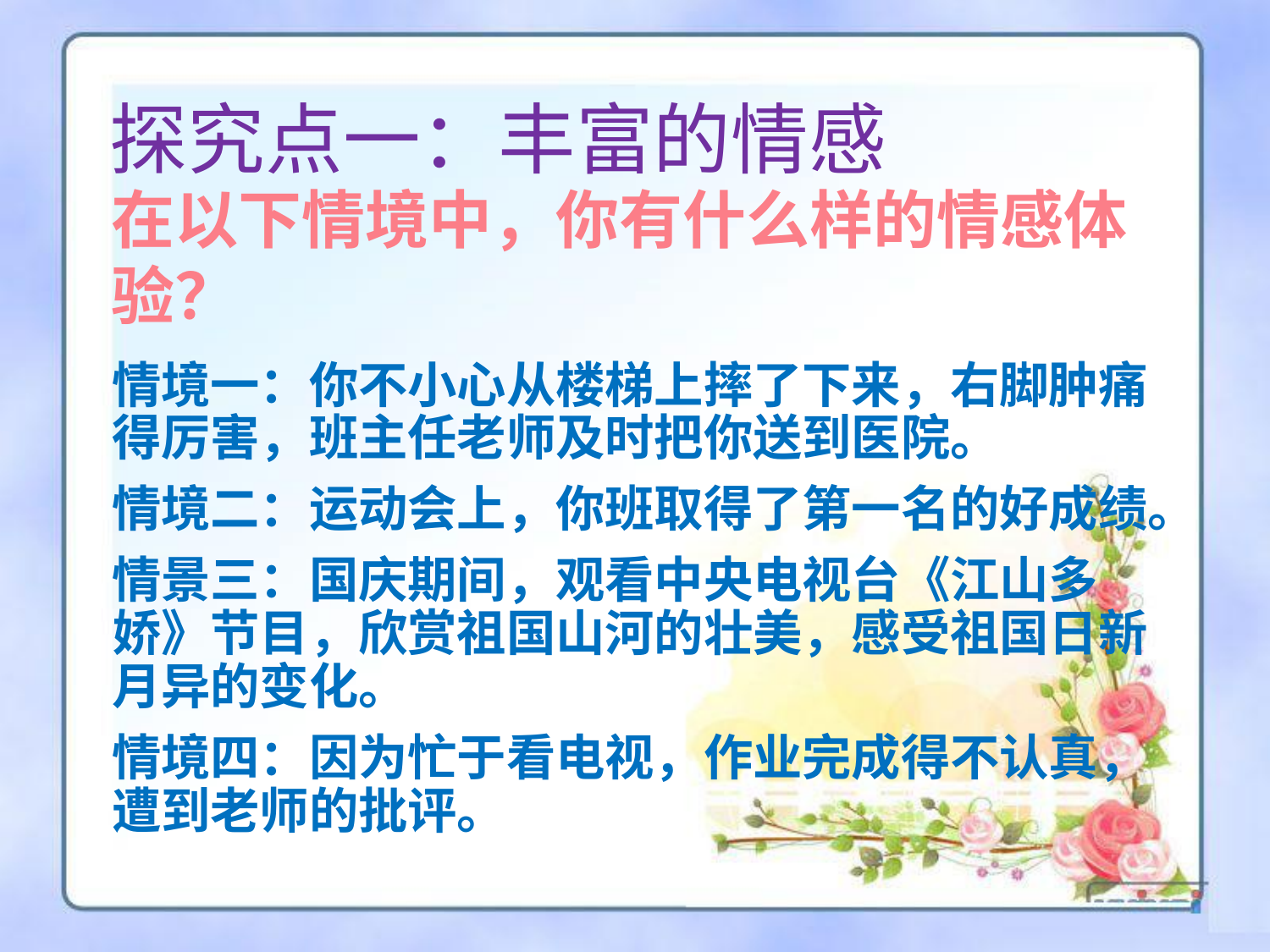

# 探究点一：丰富的情感
在以下情境中，你有什么样的情感体验？
情境一：你不小心从楼梯上摔了下来，右脚肿痛得厉害，班主任老师及时把你送到医院。
情境二：运动会上，你班取得了第一名的好成绩。
情景三：国庆期间，观看中央电视台《江山多娇》节目，欣赏祖国山河的壮美，感受祖国日新月异的变化。
情境四：因为忙于看电视，作业完成得不认真，遭到老师的批评。